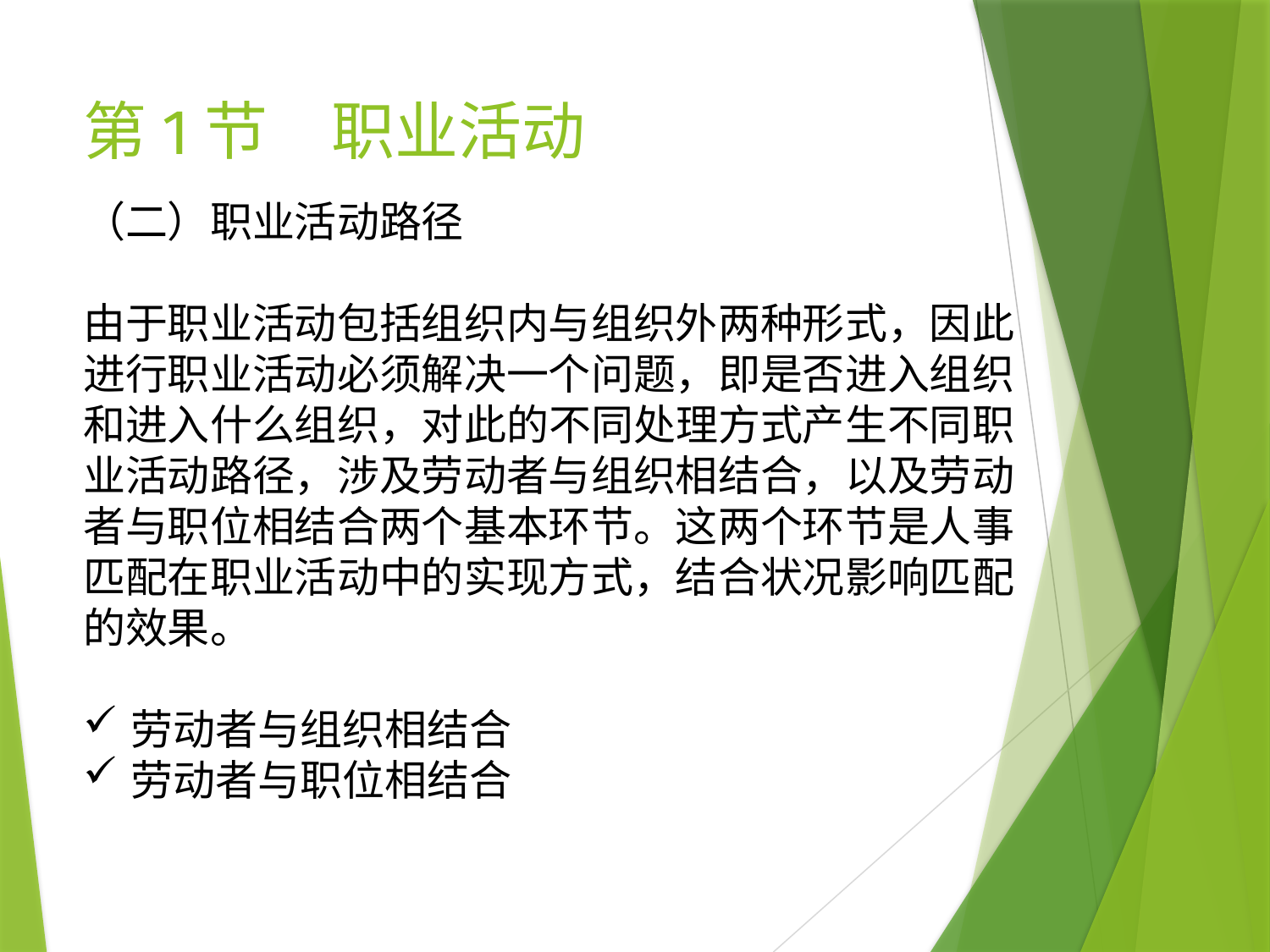

# 第1节　职业活动
（二）职业活动路径

由于职业活动包括组织内与组织外两种形式，因此进行职业活动必须解决一个问题，即是否进入组织和进入什么组织，对此的不同处理方式产生不同职业活动路径，涉及劳动者与组织相结合，以及劳动者与职位相结合两个基本环节。这两个环节是人事匹配在职业活动中的实现方式，结合状况影响匹配的效果。

劳动者与组织相结合
劳动者与职位相结合